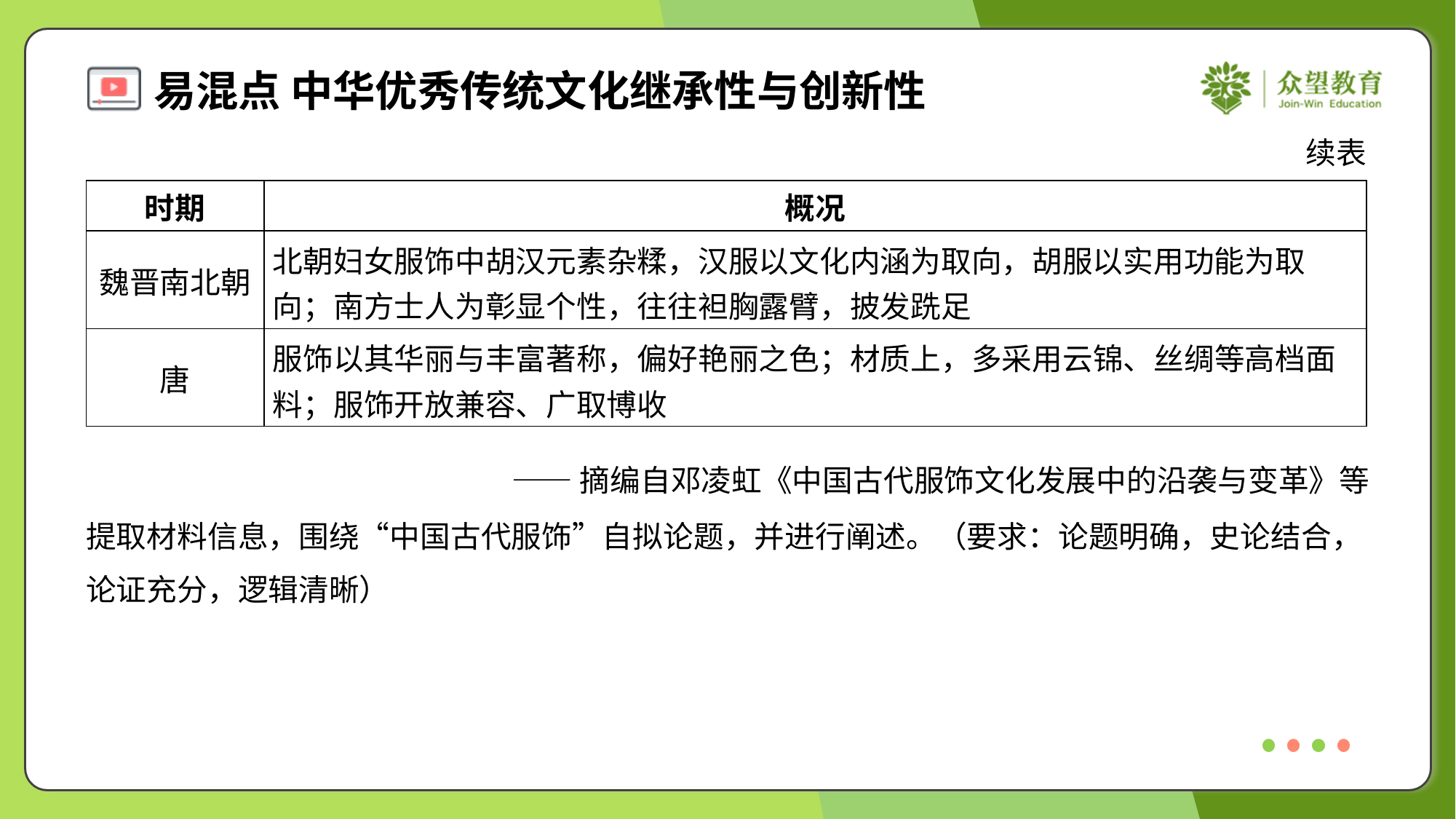

续表
| 时期 | 概况 |
| --- | --- |
| 魏晋南北朝 | 北朝妇女服饰中胡汉元素杂糅，汉服以文化内涵为取向，胡服以实用功能为取 向；南方士人为彰显个性，往往袒胸露臂，披发跣足 |
| 唐 | 服饰以其华丽与丰富著称，偏好艳丽之色；材质上，多采用云锦、丝绸等高档面 料；服饰开放兼容、广取博收 |
——摘编自邓凌虹《中国古代服饰文化发展中的沿袭与变革》等
提取材料信息，围绕“中国古代服饰”自拟论题，并进行阐述。（要求：论题明确，史论结合，
论证充分，逻辑清晰）